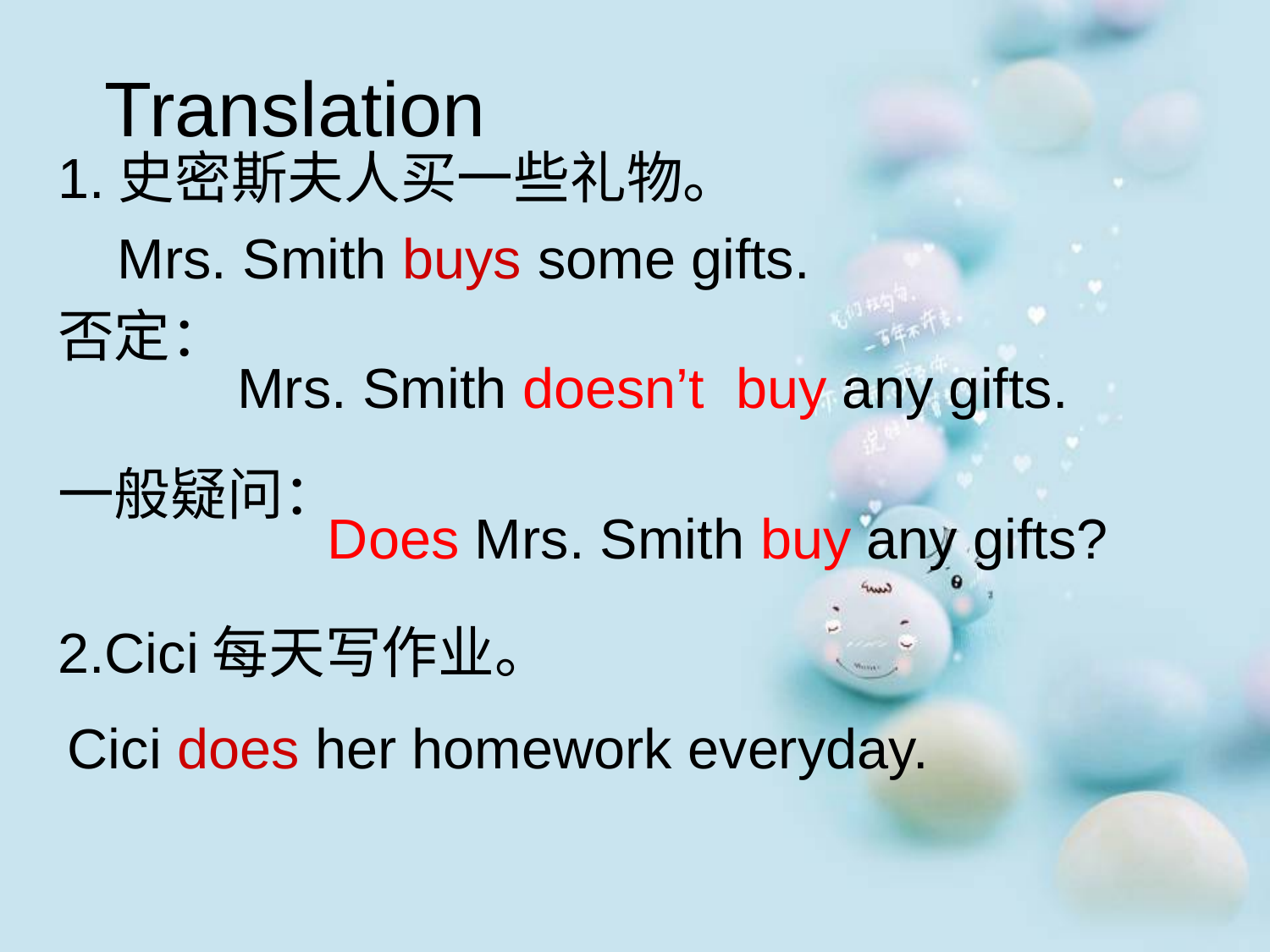

# Translation
1.史密斯夫人买一些礼物。

否定：

一般疑问：

2.Cici每天写作业。

Mrs. Smith buys some gifts.

Mrs. Smith doesn’t  buy any gifts.
Does Mrs. Smith buy any gifts?
Cici does her homework everyday.